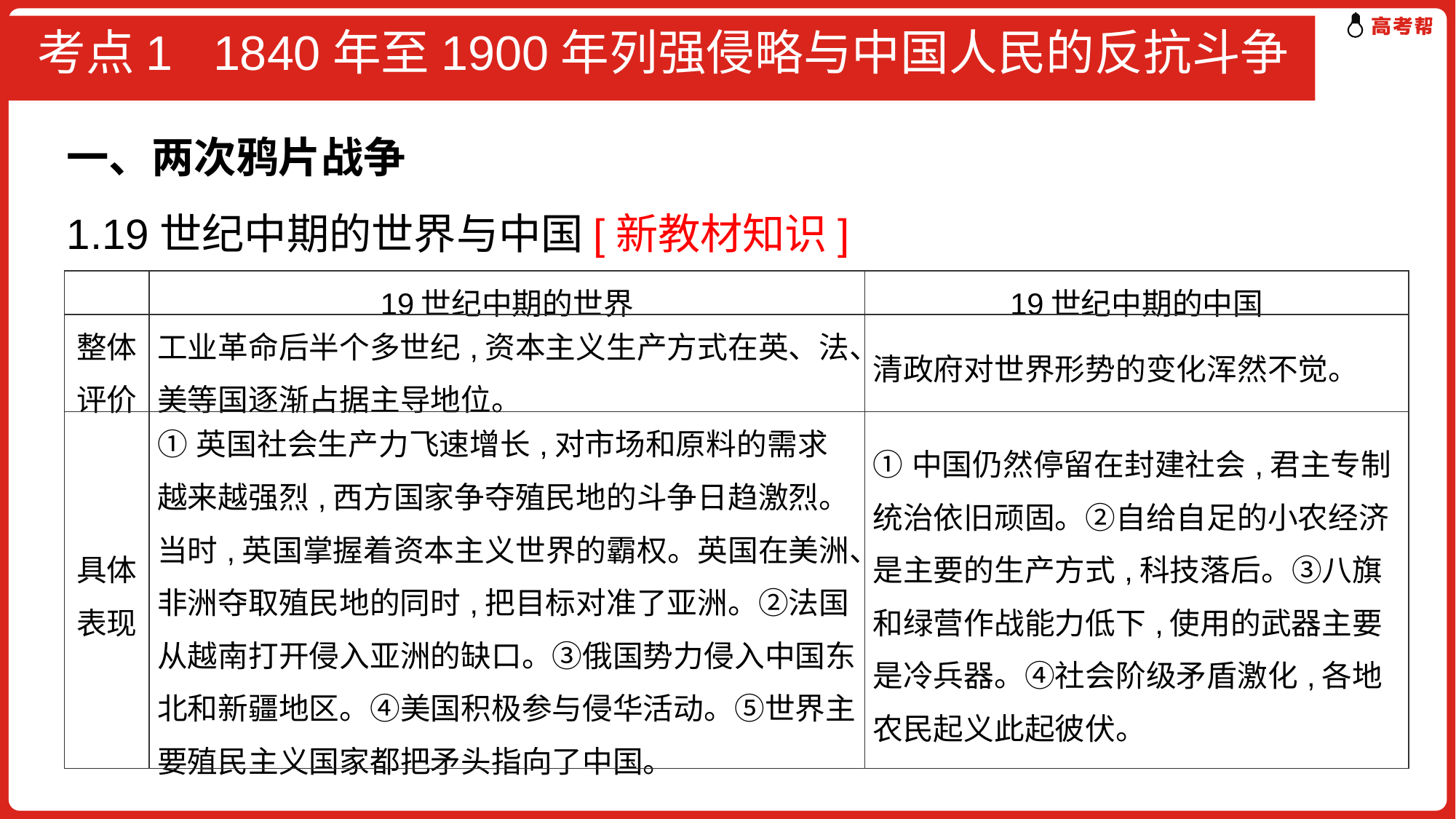

# 考点1   1840年至1900年列强侵略与中国人民的反抗斗争
一、两次鸦片战争
1.19世纪中期的世界与中国[新教材知识]
|  | 19世纪中期的世界 | 19世纪中期的中国 |
| --- | --- | --- |
| 整体评价 | 工业革命后半个多世纪,资本主义生产方式在英、法、美等国逐渐占据主导地位。 | 清政府对世界形势的变化浑然不觉。 |
| 具体表现 | ①英国社会生产力飞速增长,对市场和原料的需求越来越强烈,西方国家争夺殖民地的斗争日趋激烈。当时,英国掌握着资本主义世界的霸权。英国在美洲、非洲夺取殖民地的同时,把目标对准了亚洲。②法国从越南打开侵入亚洲的缺口。③俄国势力侵入中国东北和新疆地区。④美国积极参与侵华活动。⑤世界主要殖民主义国家都把矛头指向了中国。 | ①中国仍然停留在封建社会,君主专制统治依旧顽固。②自给自足的小农经济是主要的生产方式,科技落后。③八旗和绿营作战能力低下,使用的武器主要是冷兵器。④社会阶级矛盾激化,各地农民起义此起彼伏。 |